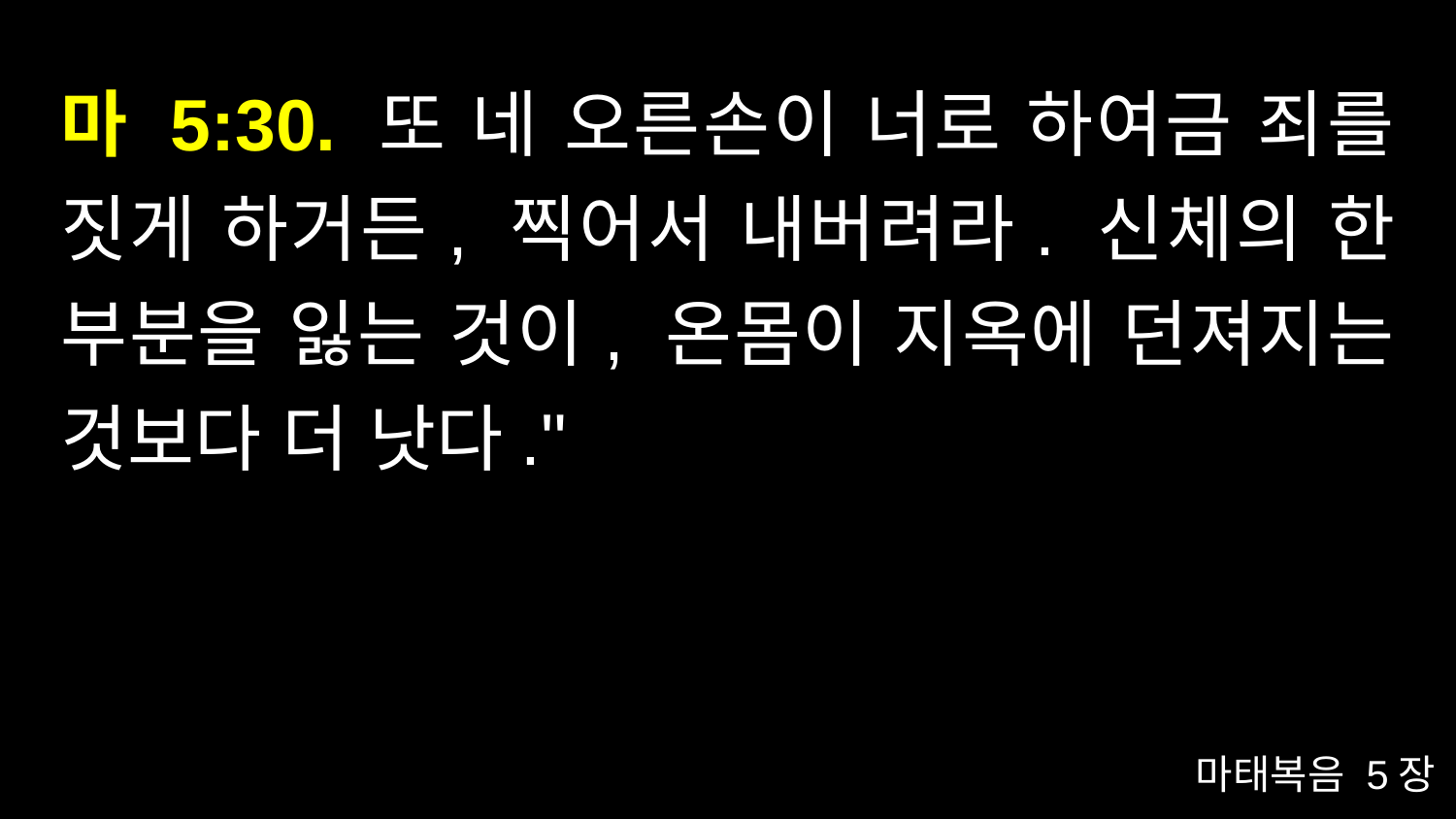

# 마 5:30. 또 네 오른손이 너로 하여금 죄를 짓게 하거든, 찍어서 내버려라. 신체의 한 부분을 잃는 것이, 온몸이 지옥에 던져지는 것보다 더 낫다."
마태복음 5장